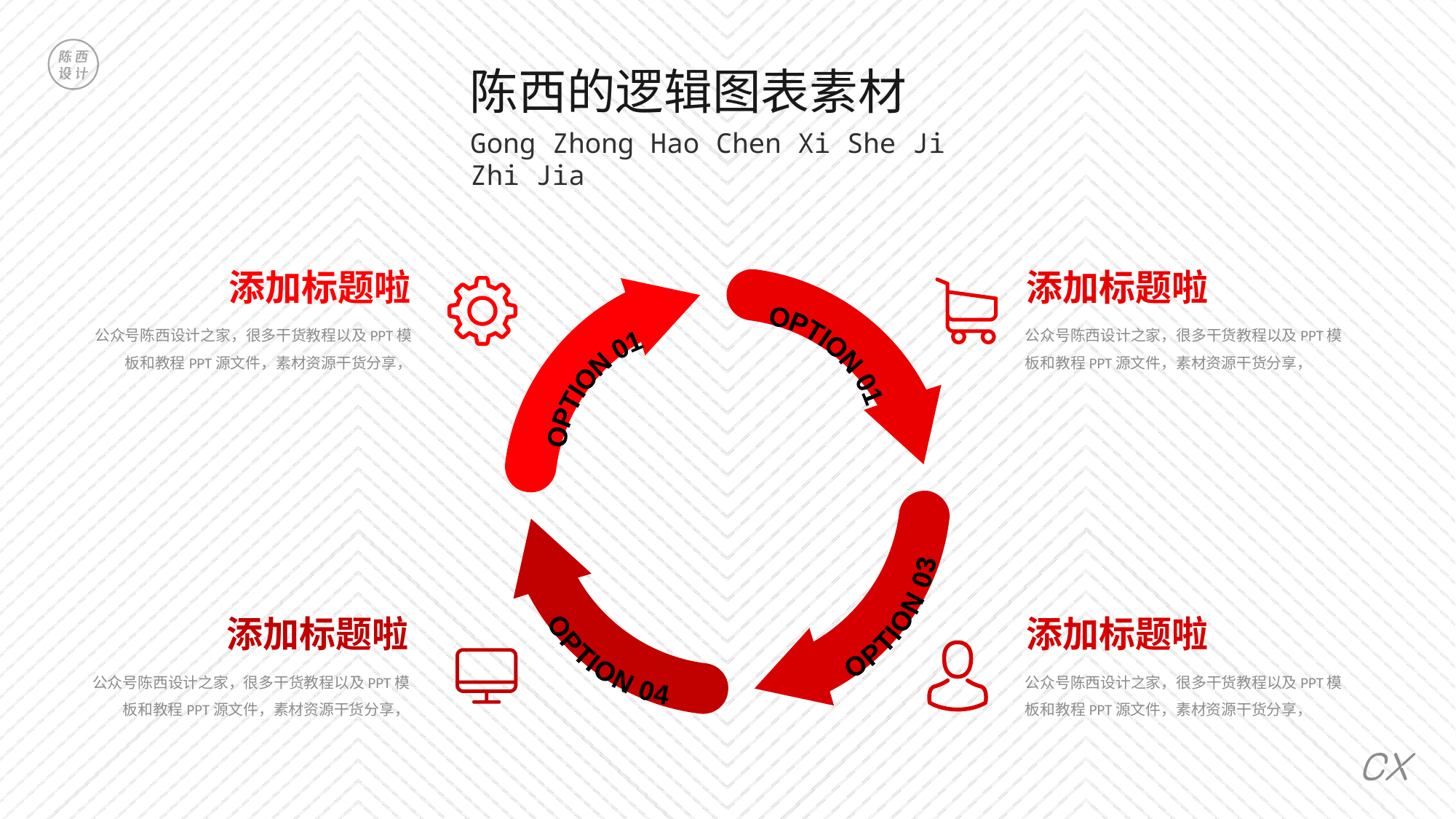

陈西的逻辑图表素材
Gong Zhong Hao Chen Xi She Ji Zhi Jia
添加标题啦
添加标题啦

公众号陈西设计之家，很多干货教程以及PPT模板和教程PPT源文件，素材资源干货分享，
公众号陈西设计之家，很多干货教程以及PPT模板和教程PPT源文件，素材资源干货分享，
OPTION 01
OPTION 01

OPTION 03

OPTION 04
添加标题啦
添加标题啦

公众号陈西设计之家，很多干货教程以及PPT模板和教程PPT源文件，素材资源干货分享，
公众号陈西设计之家，很多干货教程以及PPT模板和教程PPT源文件，素材资源干货分享，